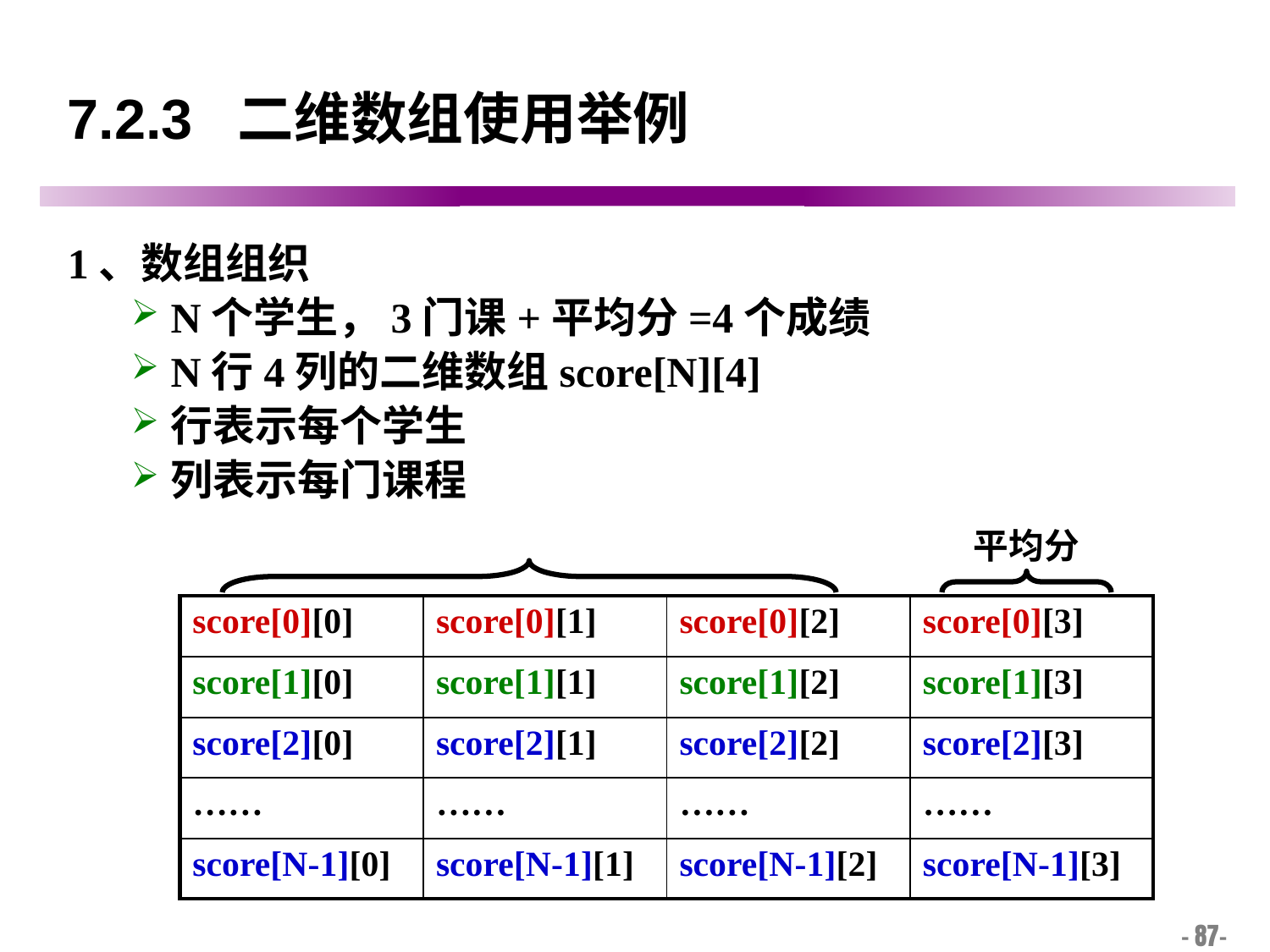

# 7.2.3  二维数组使用举例
1、数组组织
N个学生，3门课+平均分=4个成绩
N行4列的二维数组score[N][4]
行表示每个学生
列表示每门课程

平均分
| score[0][0] | score[0][1] | score[0][2] | score[0][3] |
| --- | --- | --- | --- |
| score[1][0] | score[1][1] | score[1][2] | score[1][3] |
| score[2][0] | score[2][1] | score[2][2] | score[2][3] |
| …… | …… | …… | …… |
| score[N-1][0] | score[N-1][1] | score[N-1][2] | score[N-1][3] |
 - 87-